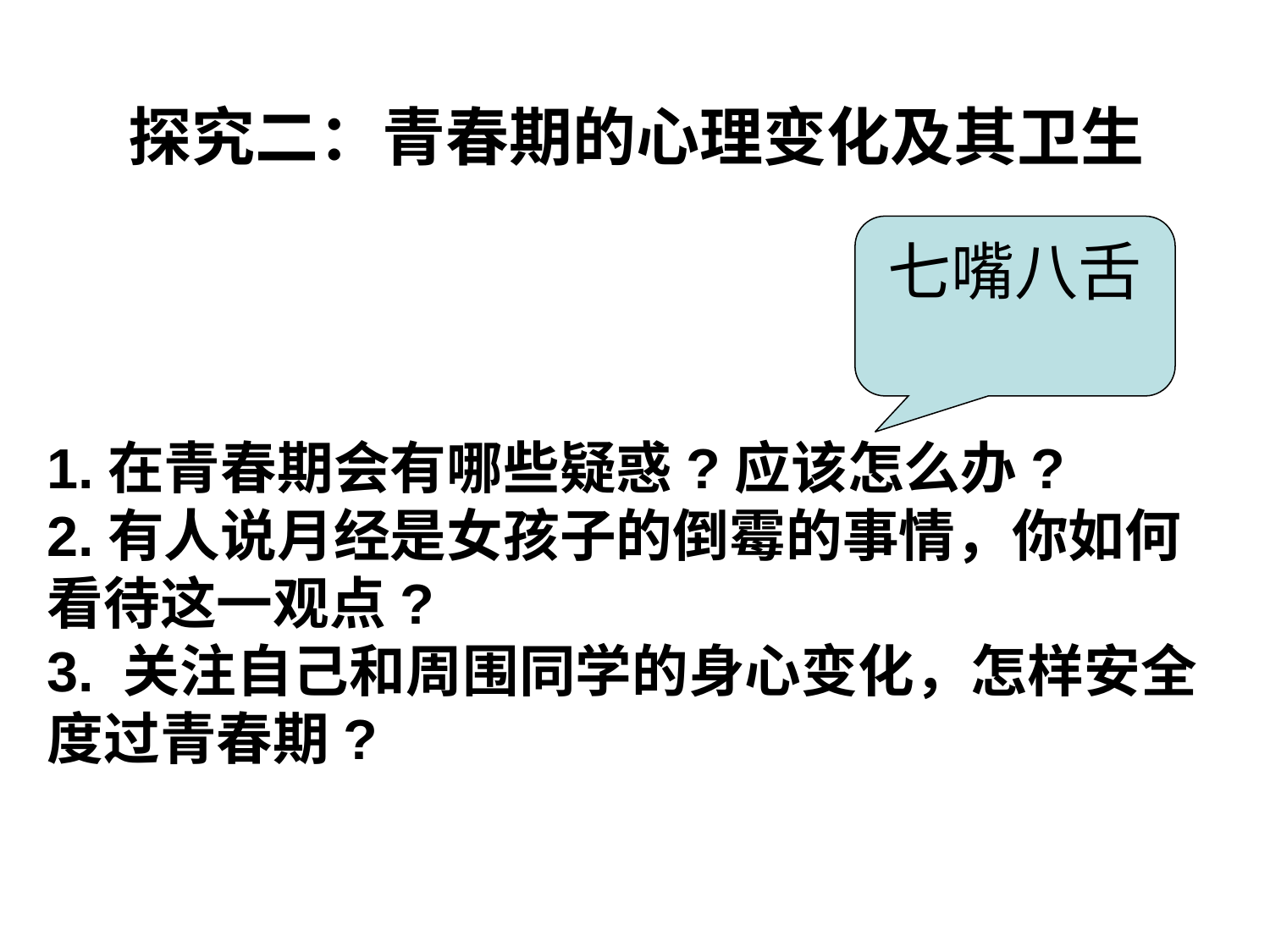

# 探究二：青春期的心理变化及其卫生
七嘴八舌
1.在青春期会有哪些疑惑?应该怎么办?
2.有人说月经是女孩子的倒霉的事情，你如何看待这一观点?
3. 关注自己和周围同学的身心变化，怎样安全度过青春期?